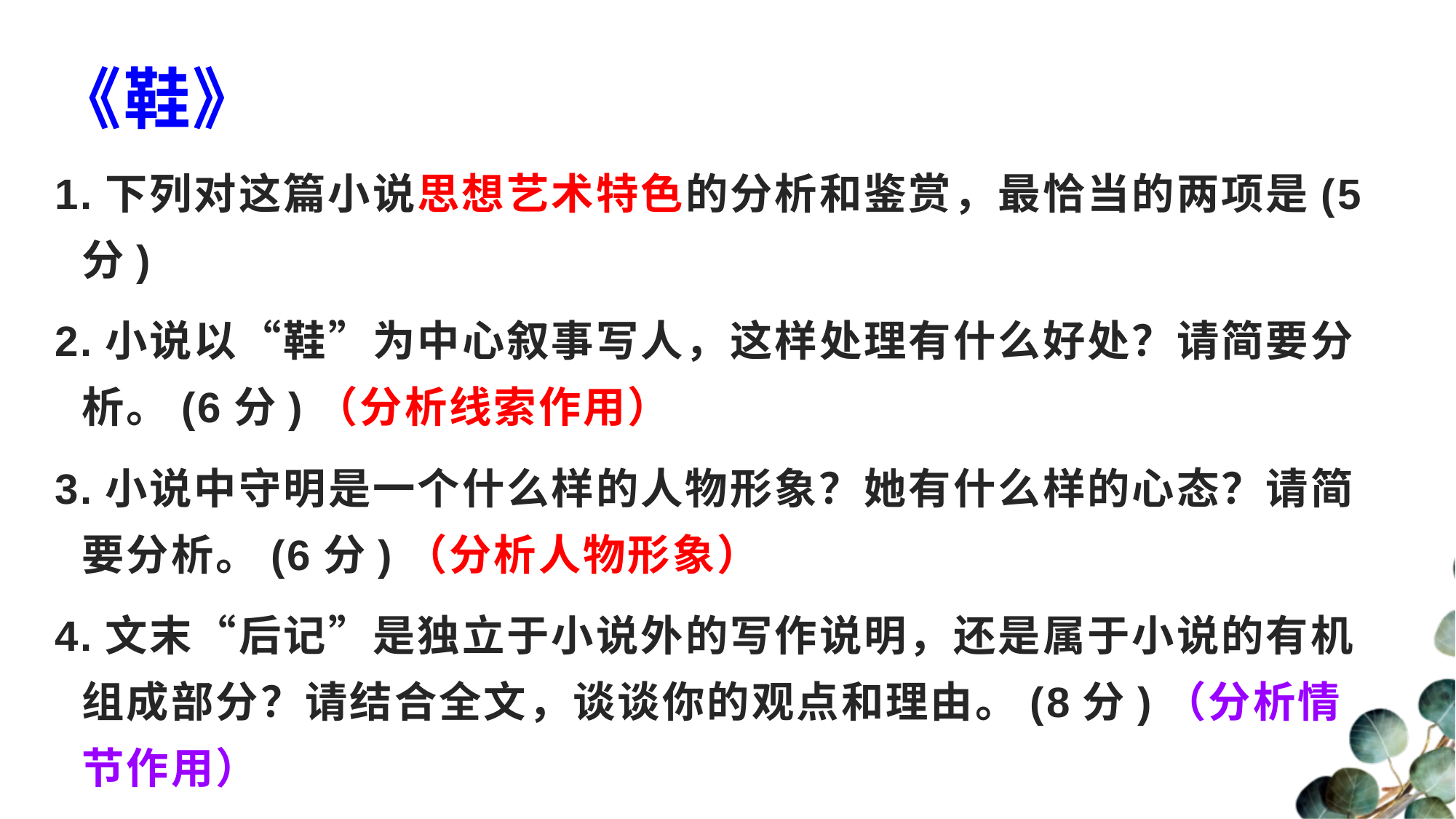

《鞋》
1.下列对这篇小说思想艺术特色的分析和鉴赏，最恰当的两项是(5分)
2.小说以“鞋”为中心叙事写人，这样处理有什么好处？请简要分析。(6分)（分析线索作用）
3.小说中守明是一个什么样的人物形象？她有什么样的心态？请简要分析。(6分)（分析人物形象）
4.文末“后记”是独立于小说外的写作说明，还是属于小说的有机组成部分？请结合全文，谈谈你的观点和理由。(8分)（分析情节作用）